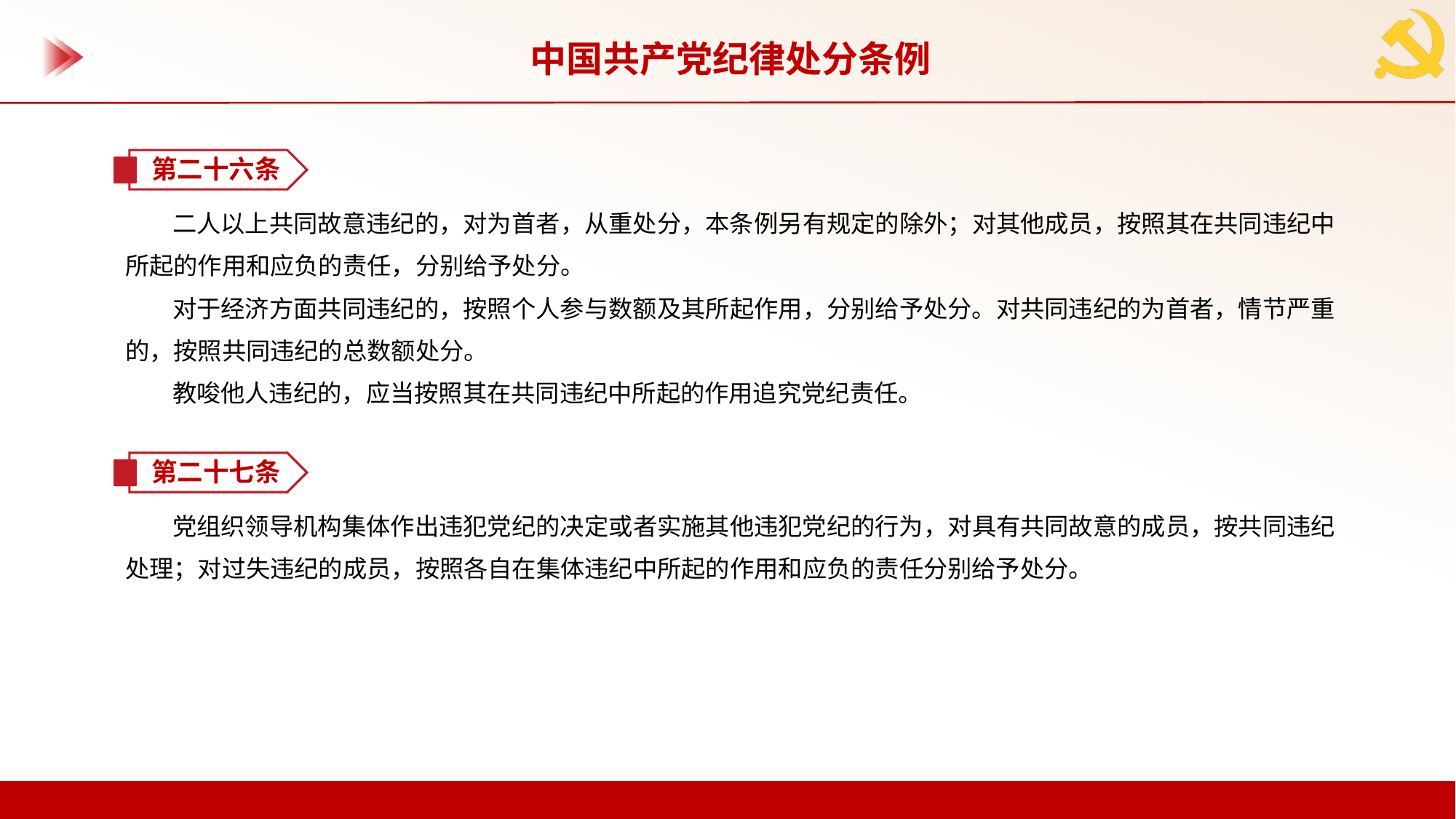

中国共产党纪律处分条例
第二十六条

二人以上共同故意违纪的，对为首者，从重处分，本条例另有规定的除外；对其他成员，按照其在共同违纪中所起的作用和应负的责任，分别给予处分。
对于经济方面共同违纪的，按照个人参与数额及其所起作用，分别给予处分。对共同违纪的为首者，情节严重的，按照共同违纪的总数额处分。
教唆他人违纪的，应当按照其在共同违纪中所起的作用追究党纪责任。
第二十七条

党组织领导机构集体作出违犯党纪的决定或者实施其他违犯党纪的行为，对具有共同故意的成员，按共同违纪处理；对过失违纪的成员，按照各自在集体违纪中所起的作用和应负的责任分别给予处分。